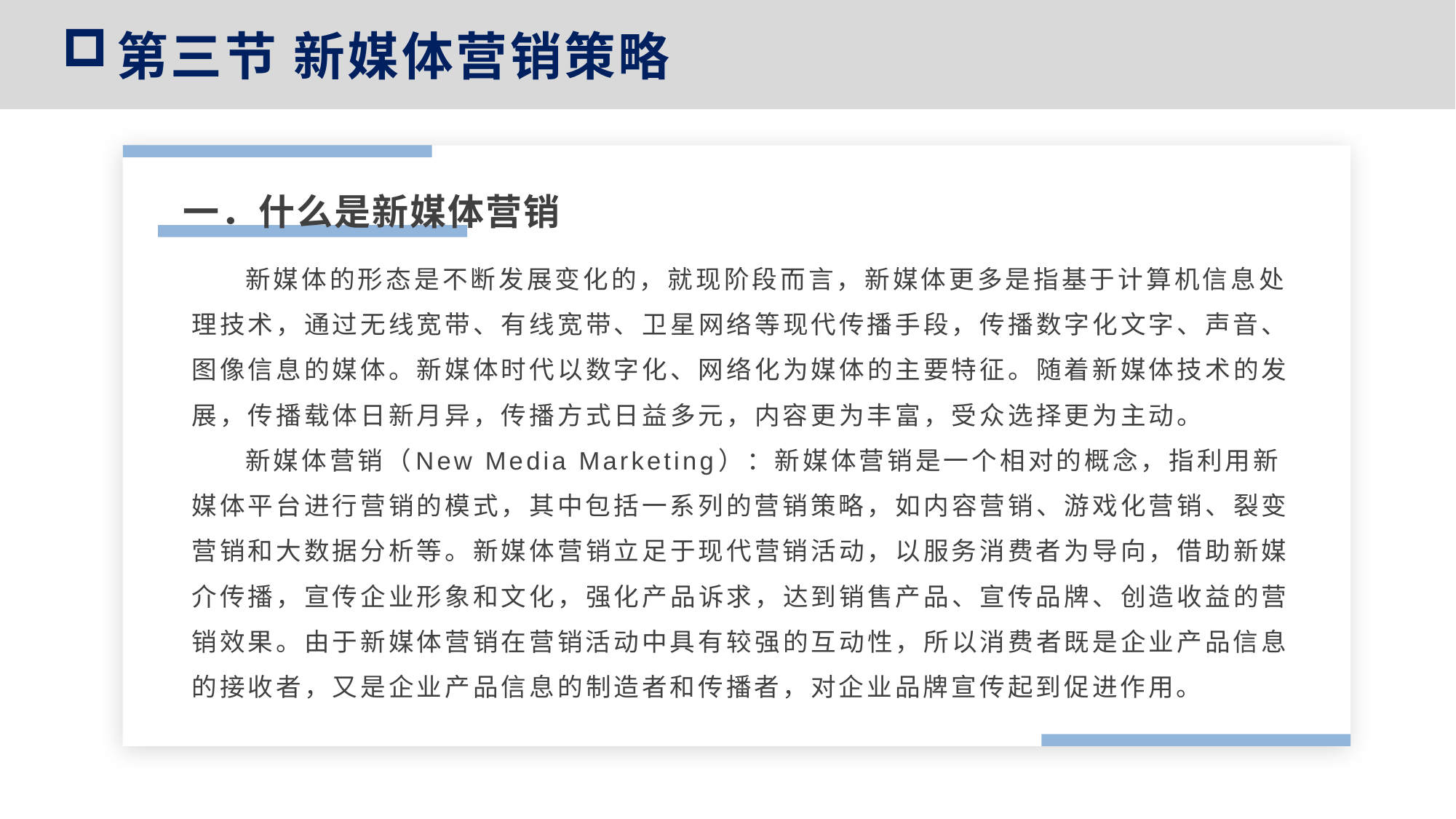

第三节 新媒体营销策略

一．什么是新媒体营销
      新媒体的形态是不断发展变化的，就现阶段而言，新媒体更多是指基于计算机信息处理技术，通过无线宽带、有线宽带、卫星网络等现代传播手段，传播数字化文字、声音、图像信息的媒体。新媒体时代以数字化、网络化为媒体的主要特征。随着新媒体技术的发展，传播载体日新月异，传播方式日益多元，内容更为丰富，受众选择更为主动。
      新媒体营销（New Media Marketing）：新媒体营销是一个相对的概念，指利用新媒体平台进行营销的模式，其中包括一系列的营销策略，如内容营销、游戏化营销、裂变营销和大数据分析等。新媒体营销立足于现代营销活动，以服务消费者为导向，借助新媒介传播，宣传企业形象和文化，强化产品诉求，达到销售产品、宣传品牌、创造收益的营销效果。由于新媒体营销在营销活动中具有较强的互动性，所以消费者既是企业产品信息的接收者，又是企业产品信息的制造者和传播者，对企业品牌宣传起到促进作用。